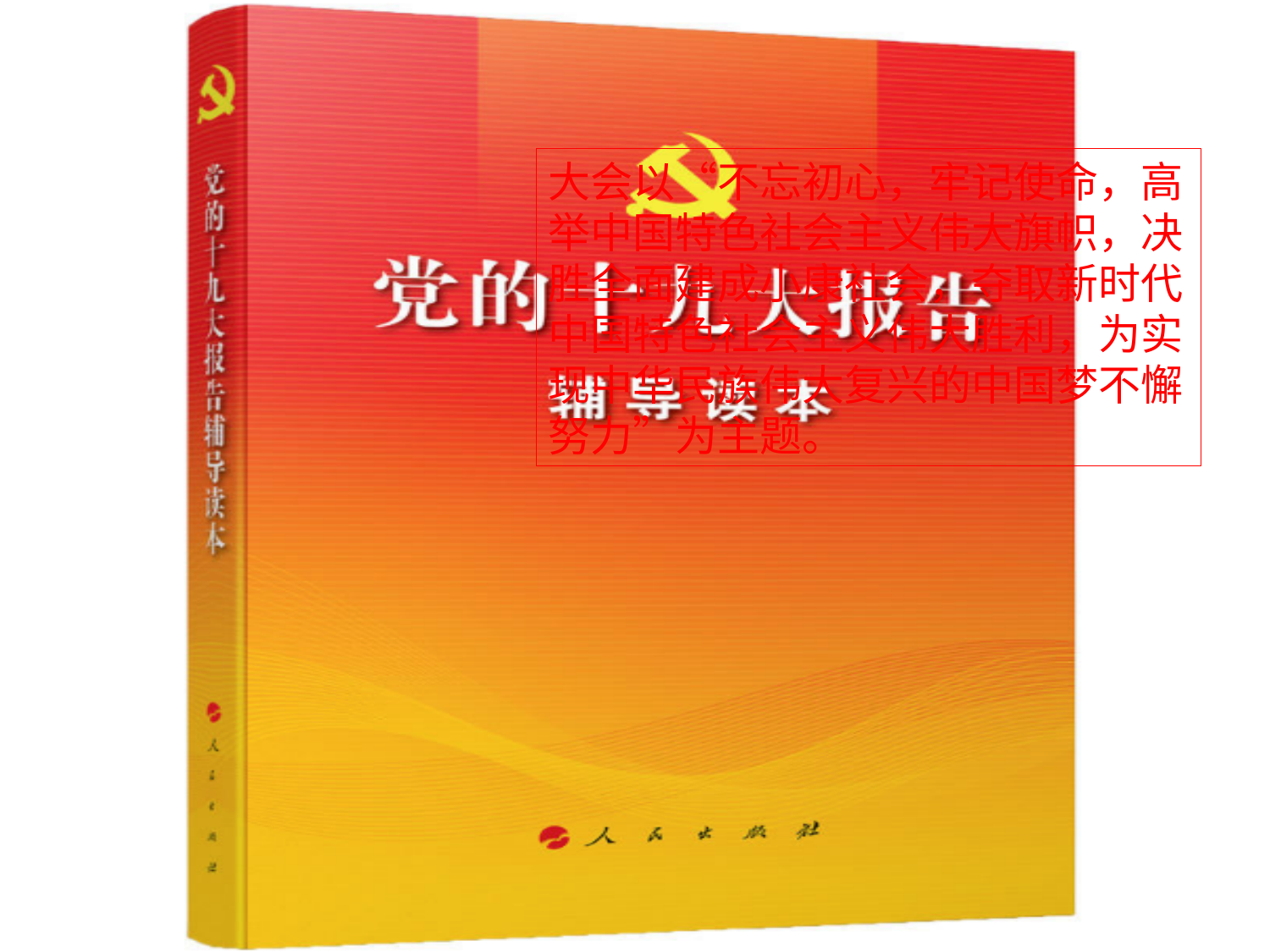

大会以“不忘初心，牢记使命，高举中国特色社会主义伟大旗帜，决胜全面建成小康社会，夺取新时代中国特色社会主义伟大胜利，为实现中华民族伟大复兴的中国梦不懈努力”为主题。